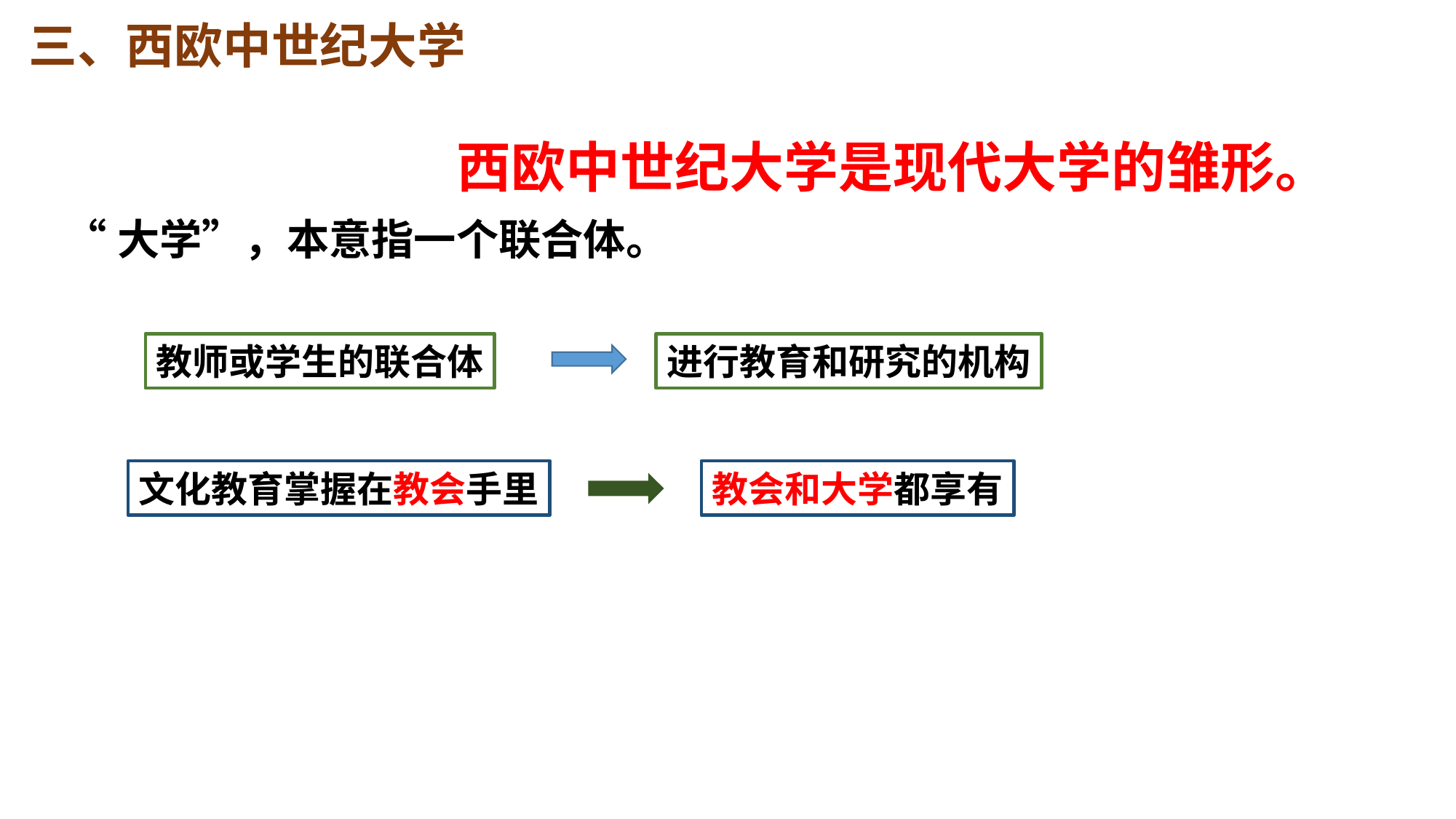

三、西欧中世纪大学
西欧中世纪大学是现代大学的雏形。
“大学”，本意指一个联合体。
进行教育和研究的机构
教师或学生的联合体

教会和大学都享有
文化教育掌握在教会手里